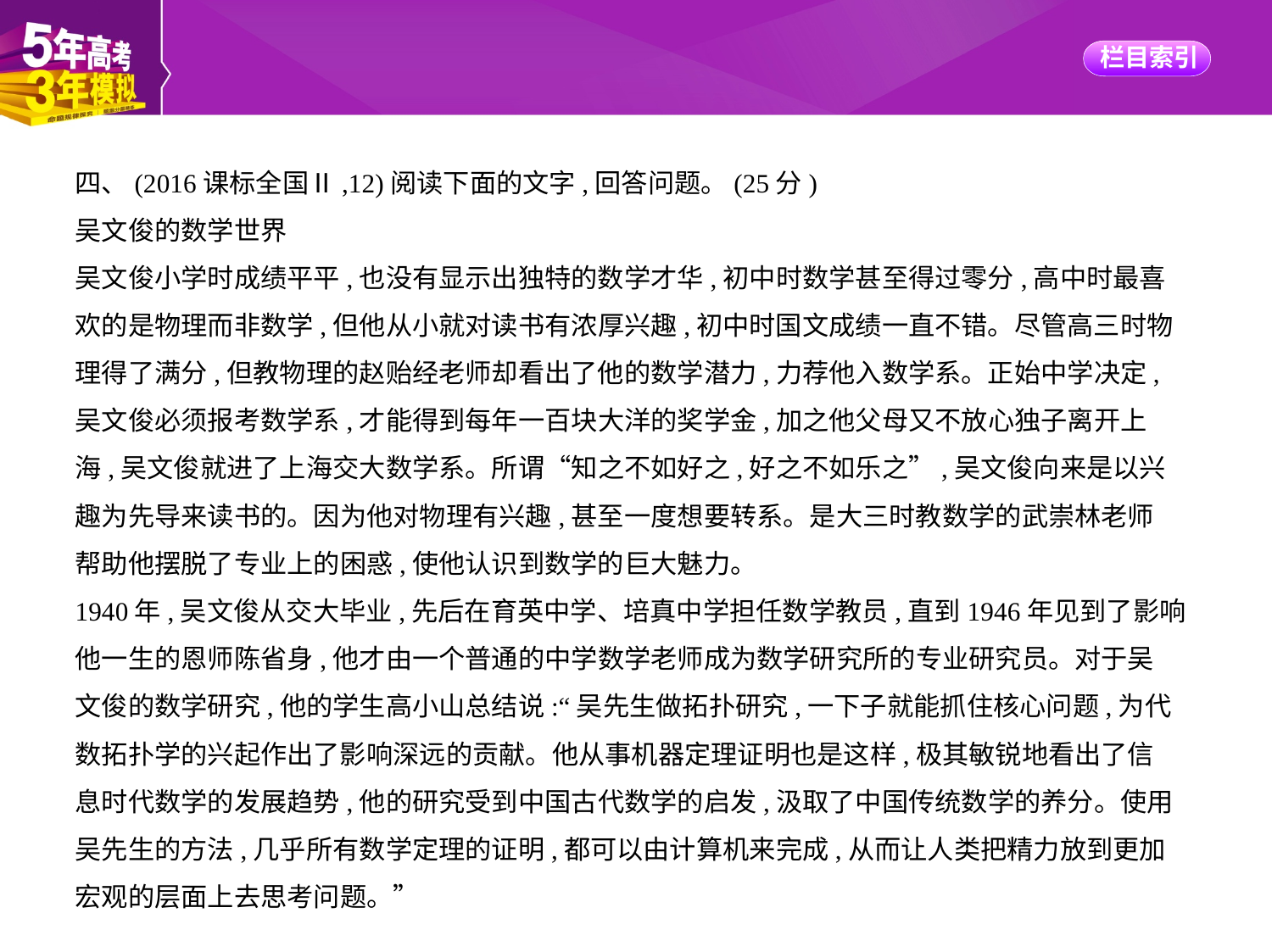

四、(2016课标全国Ⅱ,12)阅读下面的文字,回答问题。(25分)
吴文俊的数学世界
吴文俊小学时成绩平平,也没有显示出独特的数学才华,初中时数学甚至得过零分,高中时最喜
欢的是物理而非数学,但他从小就对读书有浓厚兴趣,初中时国文成绩一直不错。尽管高三时物
理得了满分,但教物理的赵贻经老师却看出了他的数学潜力,力荐他入数学系。正始中学决定,
吴文俊必须报考数学系,才能得到每年一百块大洋的奖学金,加之他父母又不放心独子离开上
海,吴文俊就进了上海交大数学系。所谓“知之不如好之,好之不如乐之”,吴文俊向来是以兴
趣为先导来读书的。因为他对物理有兴趣,甚至一度想要转系。是大三时教数学的武崇林老师
帮助他摆脱了专业上的困惑,使他认识到数学的巨大魅力。
1940年,吴文俊从交大毕业,先后在育英中学、培真中学担任数学教员,直到1946年见到了影响
他一生的恩师陈省身,他才由一个普通的中学数学老师成为数学研究所的专业研究员。对于吴
文俊的数学研究,他的学生高小山总结说:“吴先生做拓扑研究,一下子就能抓住核心问题,为代
数拓扑学的兴起作出了影响深远的贡献。他从事机器定理证明也是这样,极其敏锐地看出了信
息时代数学的发展趋势,他的研究受到中国古代数学的启发,汲取了中国传统数学的养分。使用
吴先生的方法,几乎所有数学定理的证明,都可以由计算机来完成,从而让人类把精力放到更加
宏观的层面上去思考问题。”